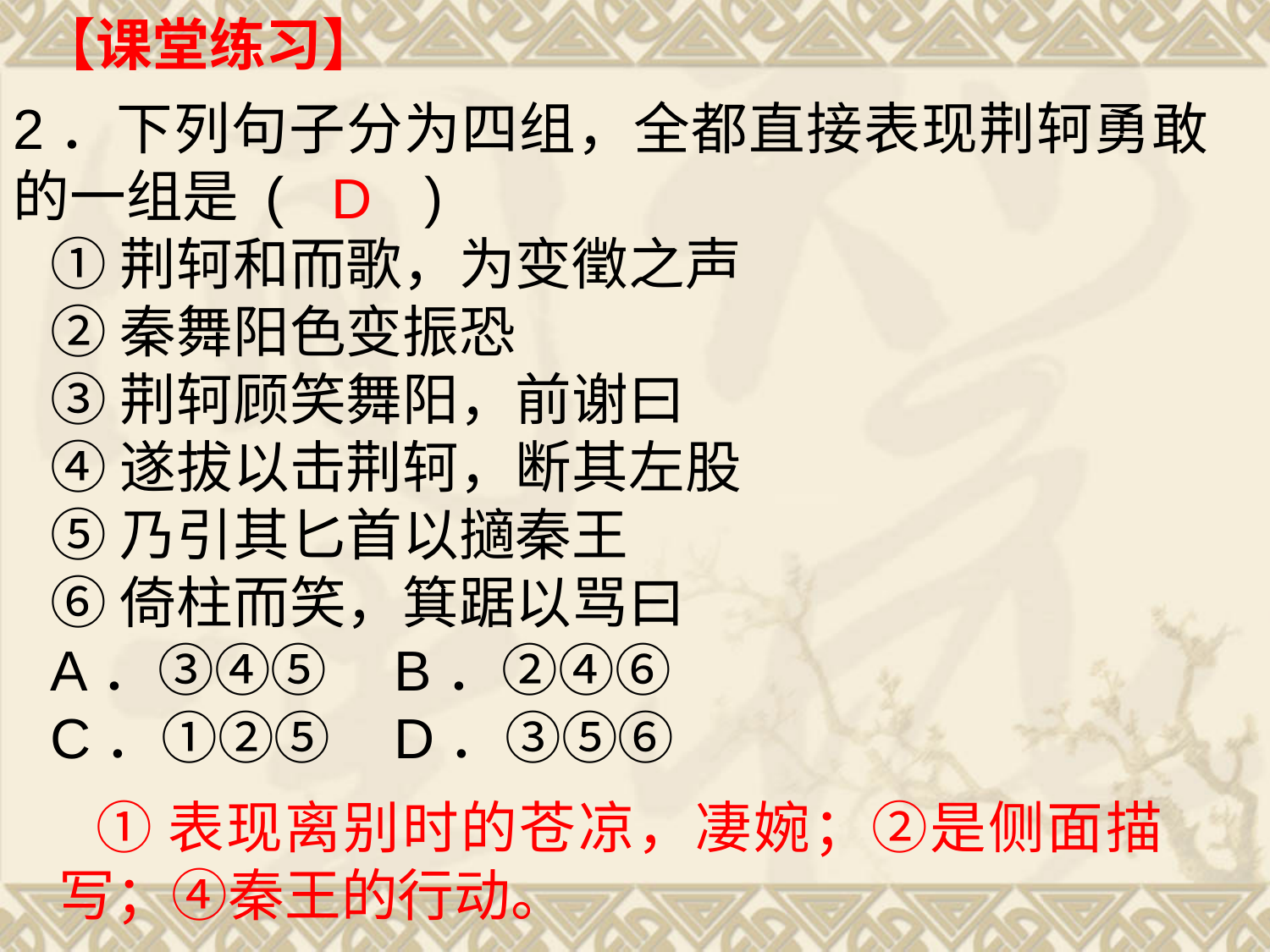

【课堂练习】
2．下列句子分为四组，全都直接表现荆轲勇敢的一组是 (　　)
①荆轲和而歌，为变徵之声
②秦舞阳色变振恐
③荆轲顾笑舞阳，前谢曰
④遂拔以击荆轲，断其左股
⑤乃引其匕首以擿秦王
⑥倚柱而笑，箕踞以骂曰
A．③④⑤  	B．②④⑥
C．①②⑤  	D．③⑤⑥
D
①表现离别时的苍凉，凄婉；②是侧面描写；④秦王的行动。